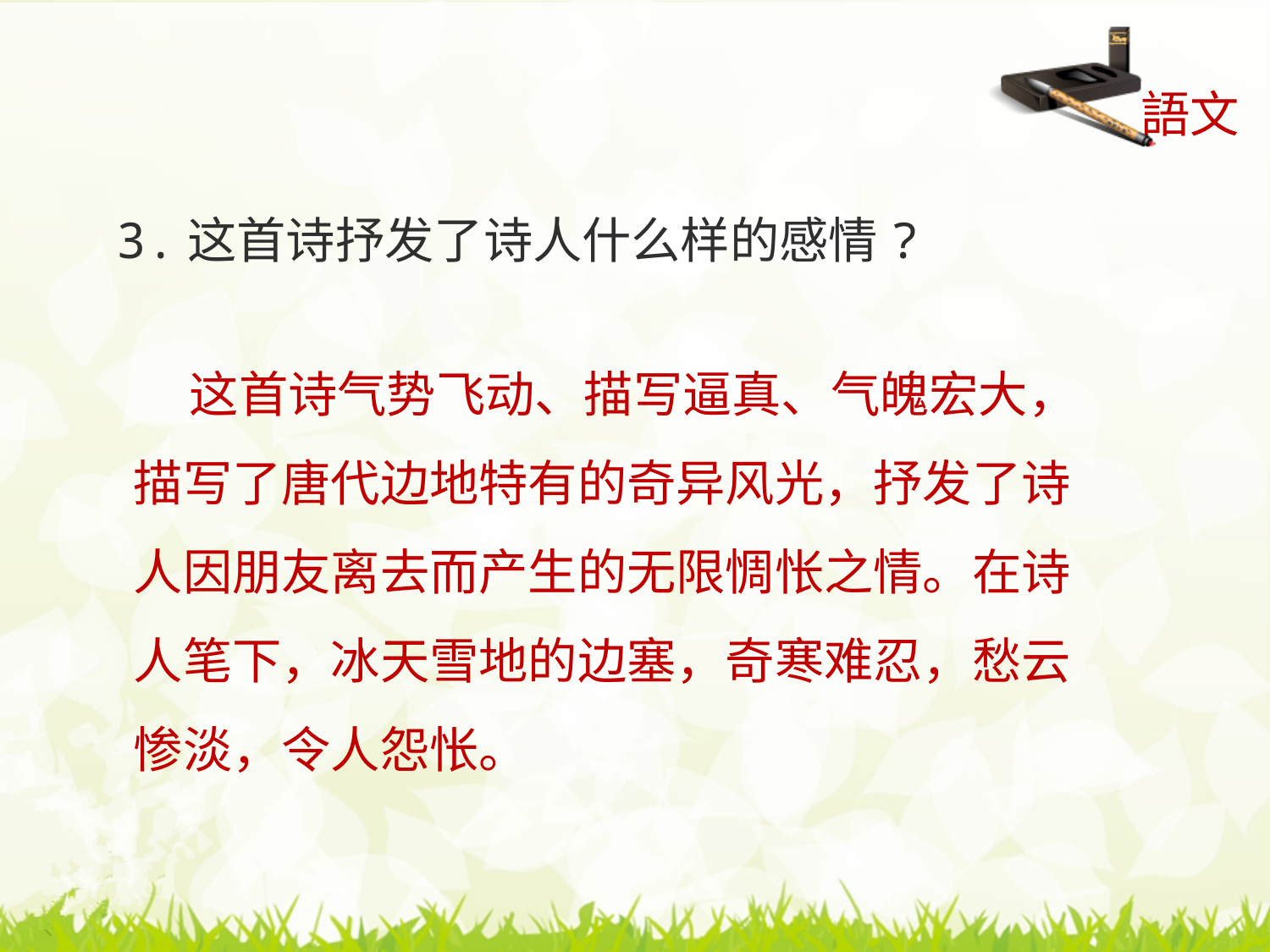

3.这首诗抒发了诗人什么样的感情?
    这首诗气势飞动、描写逼真、气魄宏大，描写了唐代边地特有的奇异风光，抒发了诗人因朋友离去而产生的无限惆怅之情。在诗人笔下，冰天雪地的边塞，奇寒难忍，愁云惨淡，令人怨怅。